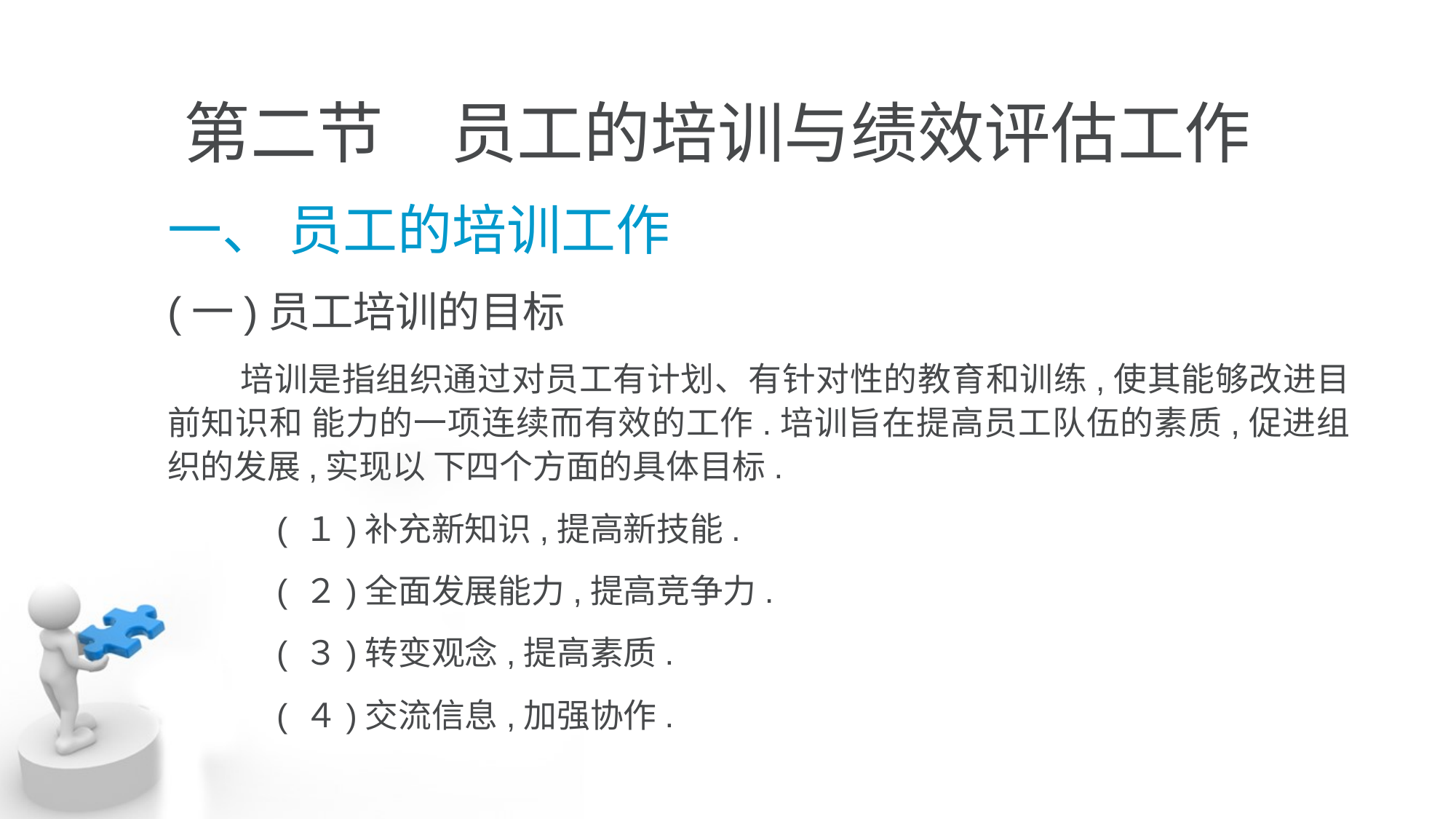

# 第二节　员工的培训与绩效评估工作
一、 员工的培训工作
(一)员工培训的目标
        培训是指组织通过对员工有计划、有针对性的教育和训练,使其能够改进目前知识和 能力的一项连续而有效的工作.培训旨在提高员工队伍的素质,促进组织的发展,实现以 下四个方面的具体目标.
	( １)补充新知识,提高新技能.
	( ２)全面发展能力,提高竞争力.
	( ３)转变观念,提高素质.
	( ４)交流信息,加强协作.